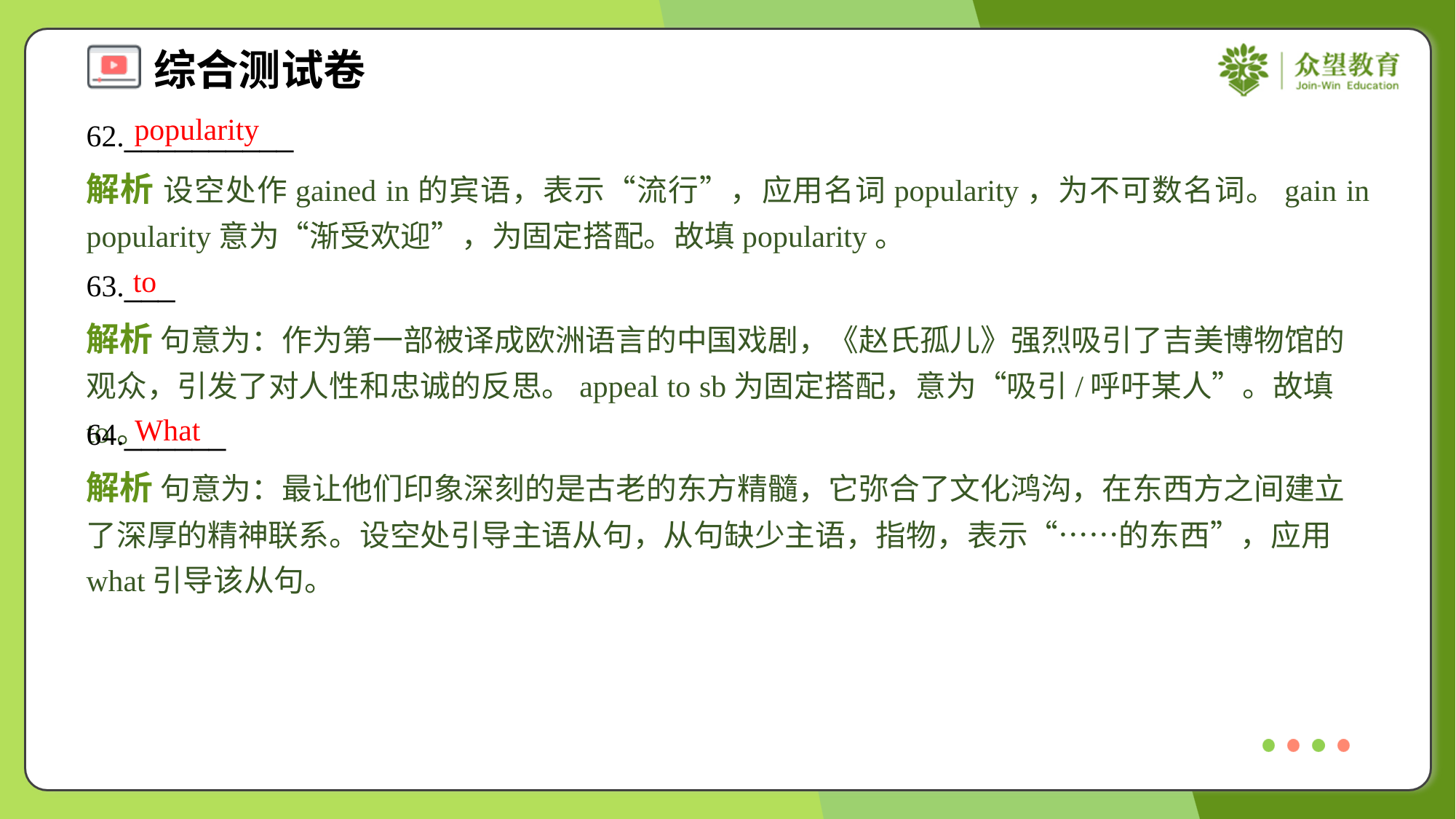

popularity
62.__________
解析 设空处作gained in的宾语，表示“流行”，应用名词popularity，为不可数名词。gain in popularity意为“渐受欢迎”，为固定搭配。故填popularity。
to
63.___
解析 句意为：作为第一部被译成欧洲语言的中国戏剧，《赵氏孤儿》强烈吸引了吉美博物馆的观众，引发了对人性和忠诚的反思。appeal to sb为固定搭配，意为“吸引/呼吁某人”。故填to。
What
64.______
解析 句意为：最让他们印象深刻的是古老的东方精髓，它弥合了文化鸿沟，在东西方之间建立了深厚的精神联系。设空处引导主语从句，从句缺少主语，指物，表示“……的东西”，应用what引导该从句。